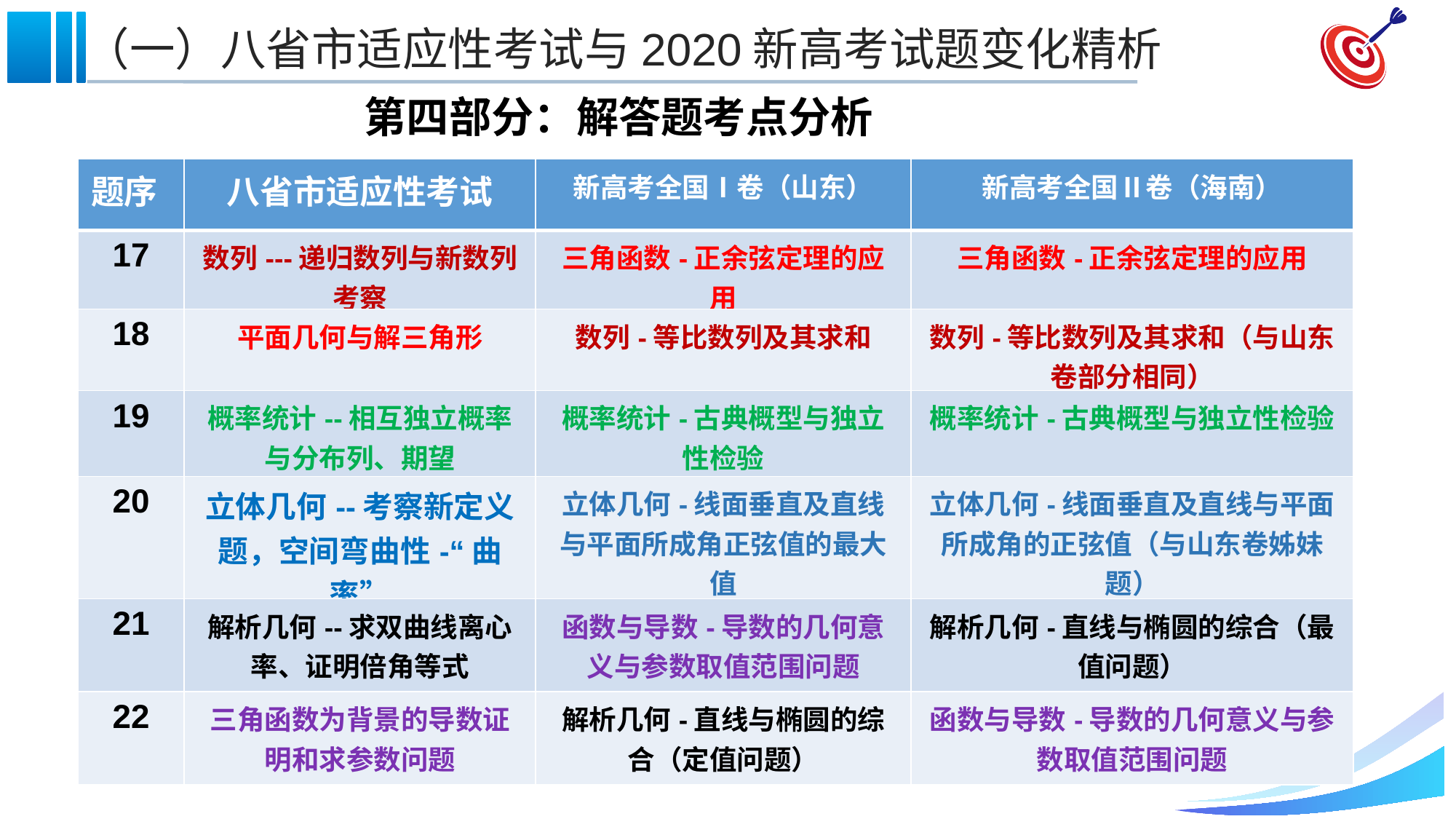

第四部分：解答题考点分析
| 题序 | 八省市适应性考试 | 新高考全国Ⅰ卷（山东） | 新高考全国Ⅱ卷（海南） |
| --- | --- | --- | --- |
| 17 | 数列---递归数列与新数列考察 | 三角函数-正余弦定理的应用 | 三角函数-正余弦定理的应用 |
| 18 | 平面几何与解三角形 | 数列-等比数列及其求和 | 数列-等比数列及其求和（与山东卷部分相同） |
| 19 | 概率统计--相互独立概率与分布列、期望 | 概率统计-古典概型与独立性检验 | 概率统计-古典概型与独立性检验 |
| 20 | 立体几何--考察新定义题，空间弯曲性-“曲率” | 立体几何-线面垂直及直线与平面所成角正弦值的最大值 | 立体几何-线面垂直及直线与平面所成角的正弦值（与山东卷姊妹题） |
| 21 | 解析几何--求双曲线离心率、证明倍角等式 | 函数与导数-导数的几何意义与参数取值范围问题 | 解析几何-直线与椭圆的综合（最值问题） |
| 22 | 三角函数为背景的导数证明和求参数问题 | 解析几何-直线与椭圆的综合（定值问题） | 函数与导数-导数的几何意义与参数取值范围问题 |